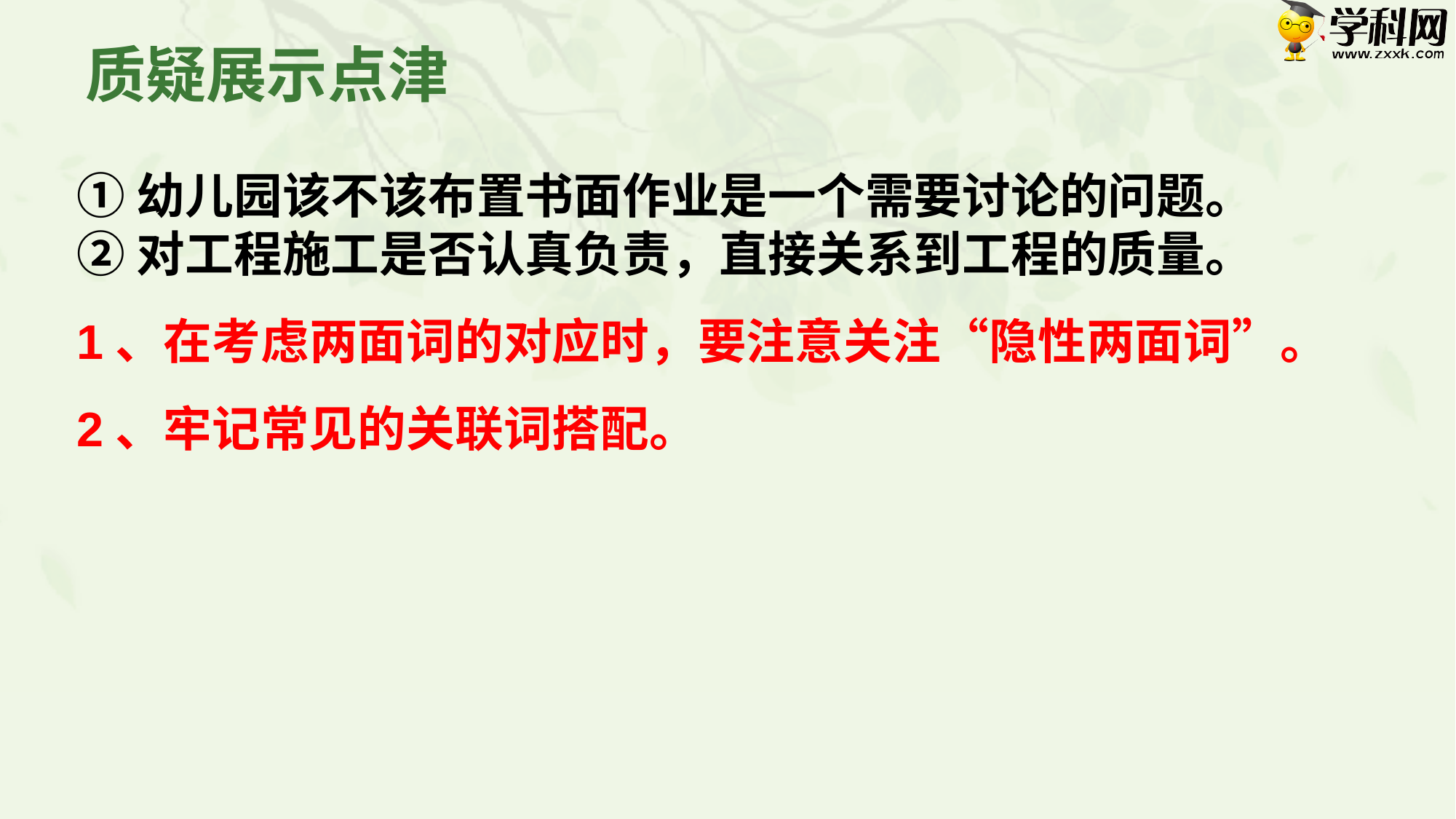

质疑展示点津
①幼儿园该不该布置书面作业是一个需要讨论的问题。
②对工程施工是否认真负责，直接关系到工程的质量。
1、在考虑两面词的对应时，要注意关注“隐性两面词”。
2、牢记常见的关联词搭配。